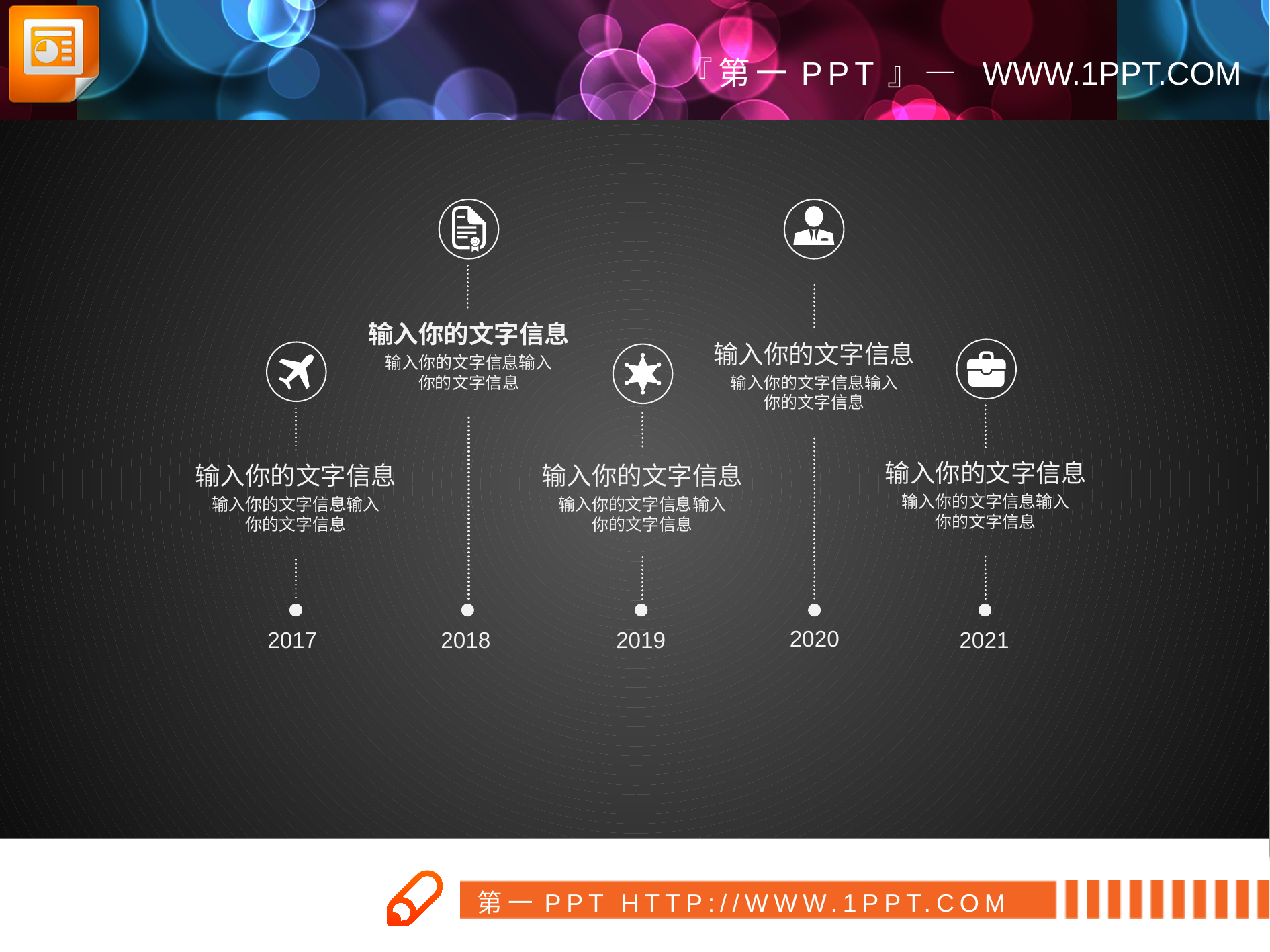

输入你的文字信息
输入你的文字信息

输入你的文字信息输入你的文字信息
输入你的文字信息输入你的文字信息
输入你的文字信息
输入你的文字信息
输入你的文字信息
输入你的文字信息输入你的文字信息
输入你的文字信息输入你的文字信息
输入你的文字信息输入你的文字信息

2020
2017
2018
2019
2021